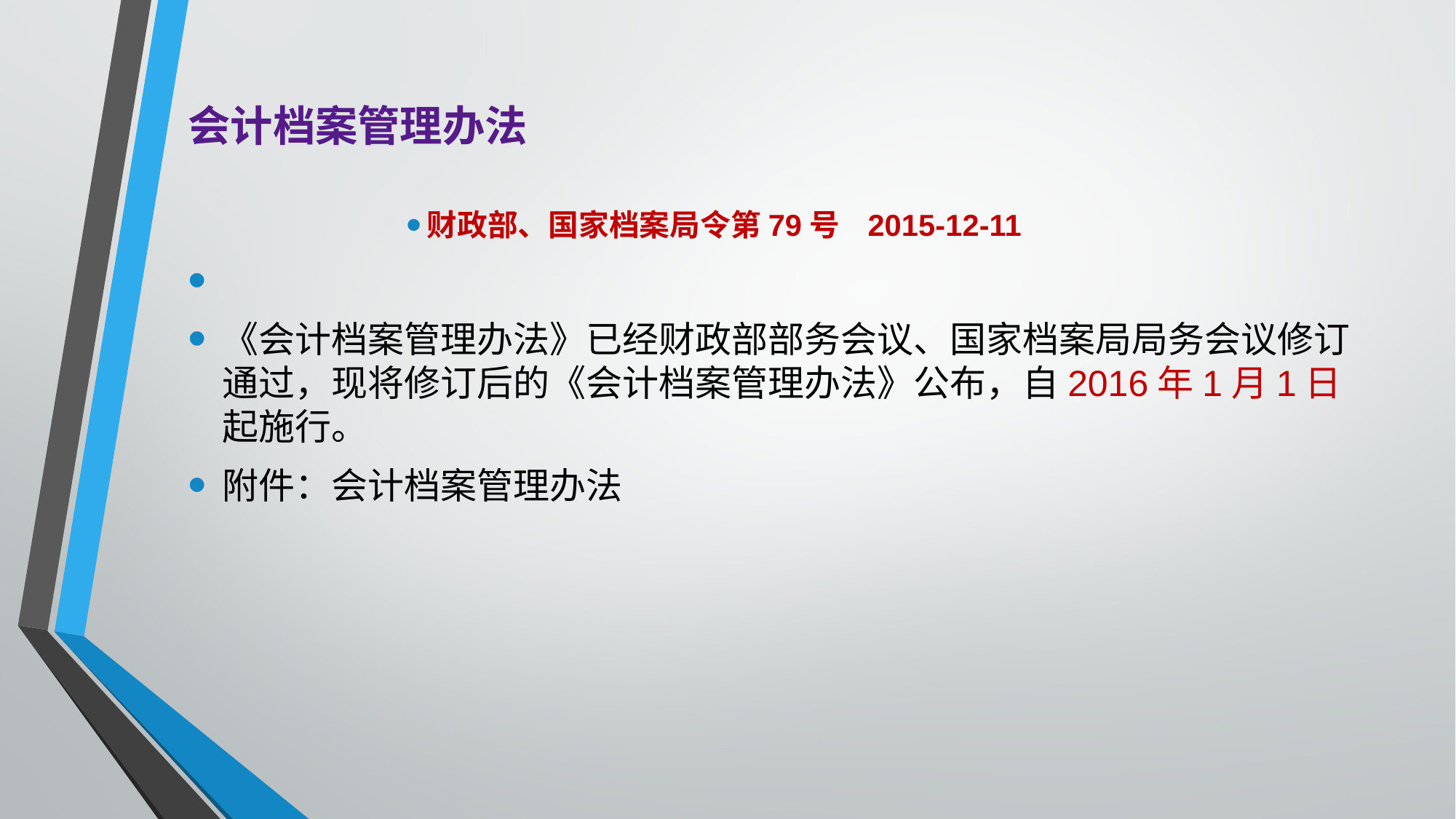

# 会计档案管理办法
财政部、国家档案局令第79号   2015-12-11

《会计档案管理办法》已经财政部部务会议、国家档案局局务会议修订通过，现将修订后的《会计档案管理办法》公布，自2016年1月1日起施行。
附件：会计档案管理办法